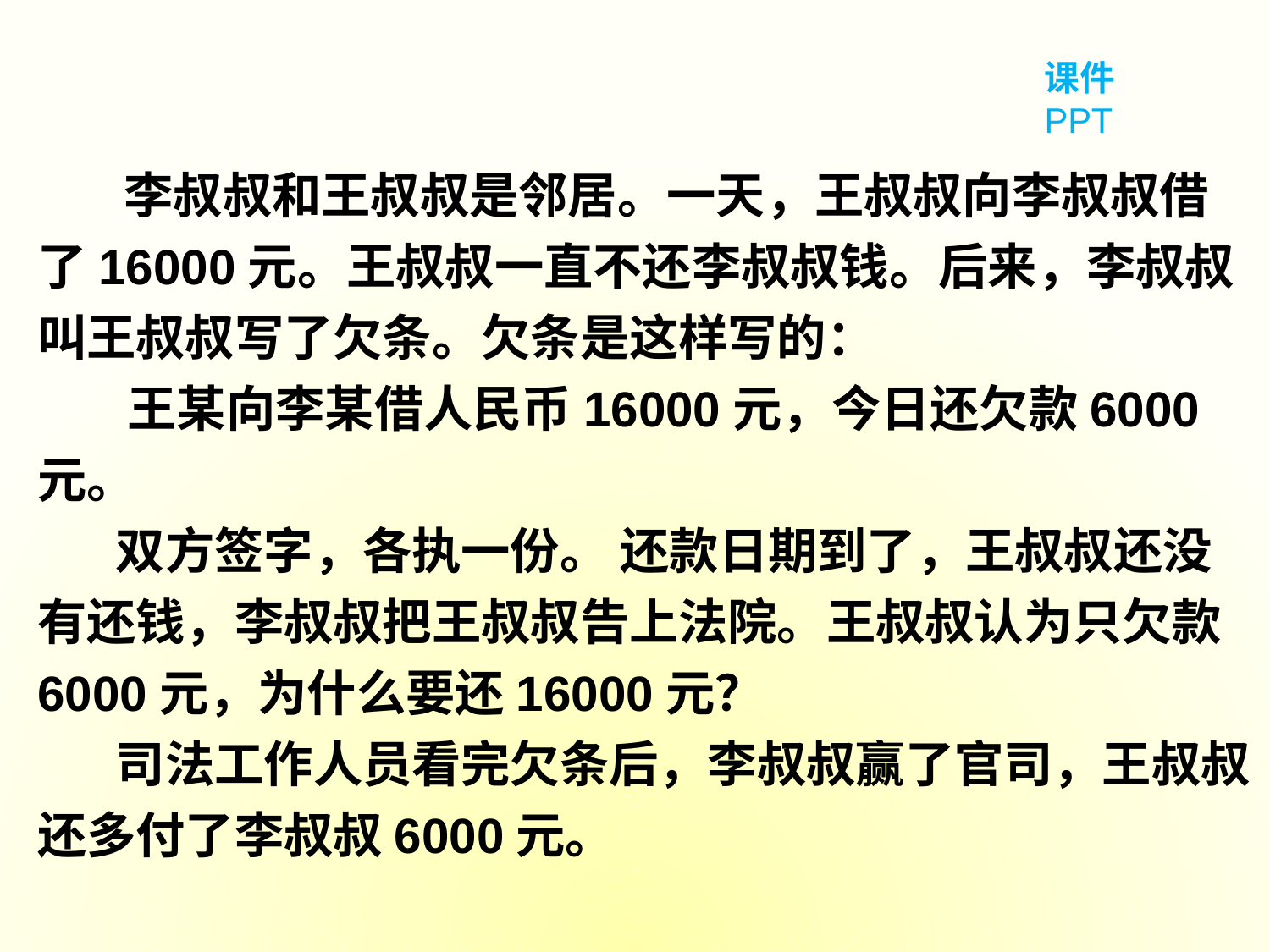

课件PPT

           李叔叔和王叔叔是邻居。一天，王叔叔向李叔叔借了16000元。王叔叔一直不还李叔叔钱。后来，李叔叔叫王叔叔写了欠条。欠条是这样写的：
       王某向李某借人民币16000元，今日还欠款6000元。
       双方签字，各执一份。 还款日期到了，王叔叔还没有还钱，李叔叔把王叔叔告上法院。王叔叔认为只欠款6000元，为什么要还16000元？
       司法工作人员看完欠条后，李叔叔赢了官司，王叔叔还多付了李叔叔6000元。